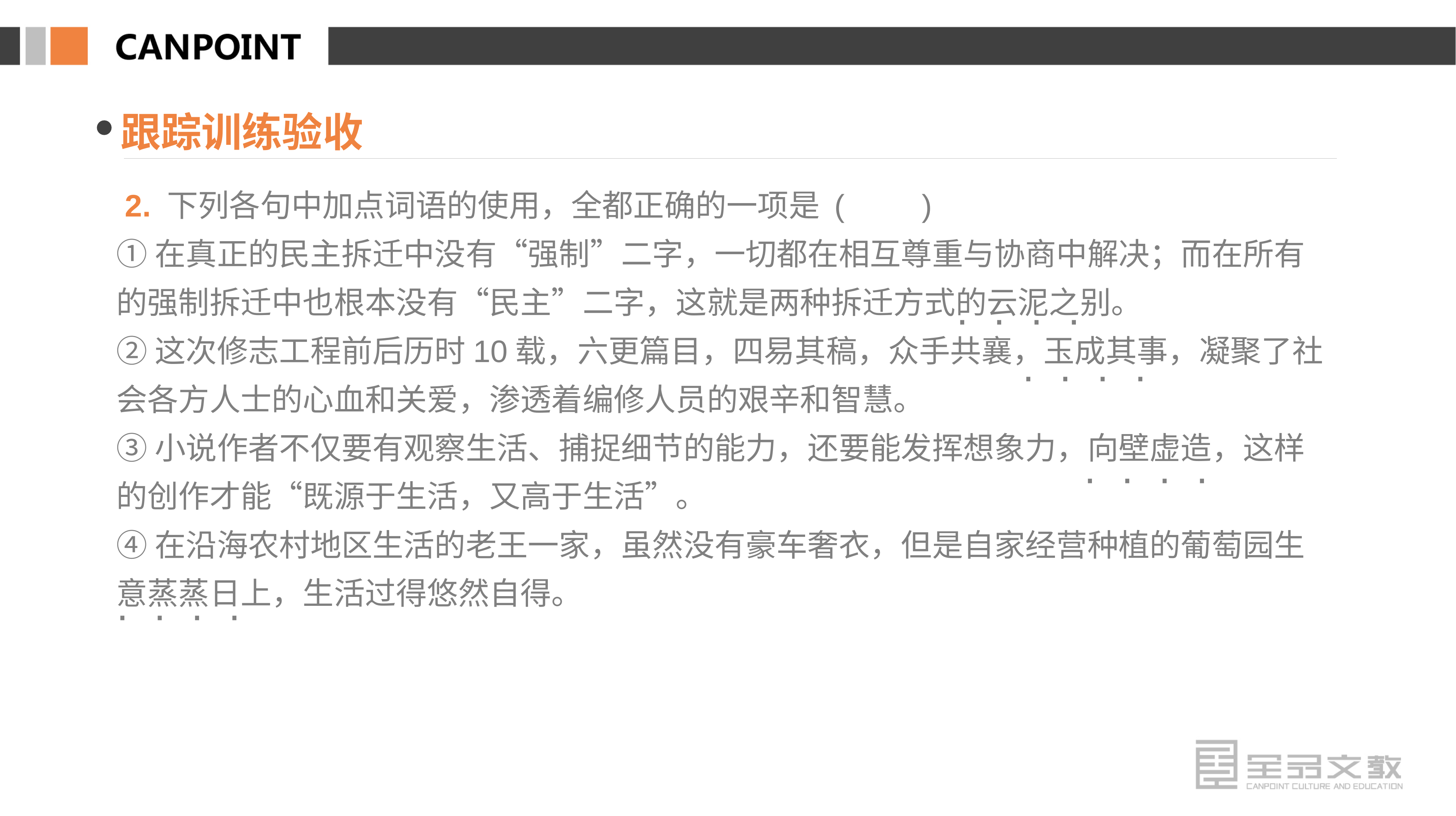

跟踪训练验收

 2. 下列各句中加点词语的使用，全都正确的一项是 (　　)
①在真正的民主拆迁中没有“强制”二字，一切都在相互尊重与协商中解决；而在所有的强制拆迁中也根本没有“民主”二字，这就是两种拆迁方式的云泥之别。
②这次修志工程前后历时10载，六更篇目，四易其稿，众手共襄，玉成其事，凝聚了社会各方人士的心血和关爱，渗透着编修人员的艰辛和智慧。
③小说作者不仅要有观察生活、捕捉细节的能力，还要能发挥想象力，向壁虚造，这样的创作才能“既源于生活，又高于生活”。
④在沿海农村地区生活的老王一家，虽然没有豪车奢衣，但是自家经营种植的葡萄园生意蒸蒸日上，生活过得悠然自得。

·  ·  ·  ·
·  ·  ·  ·
·  ·  ·  ·
·  ·  ·  ·